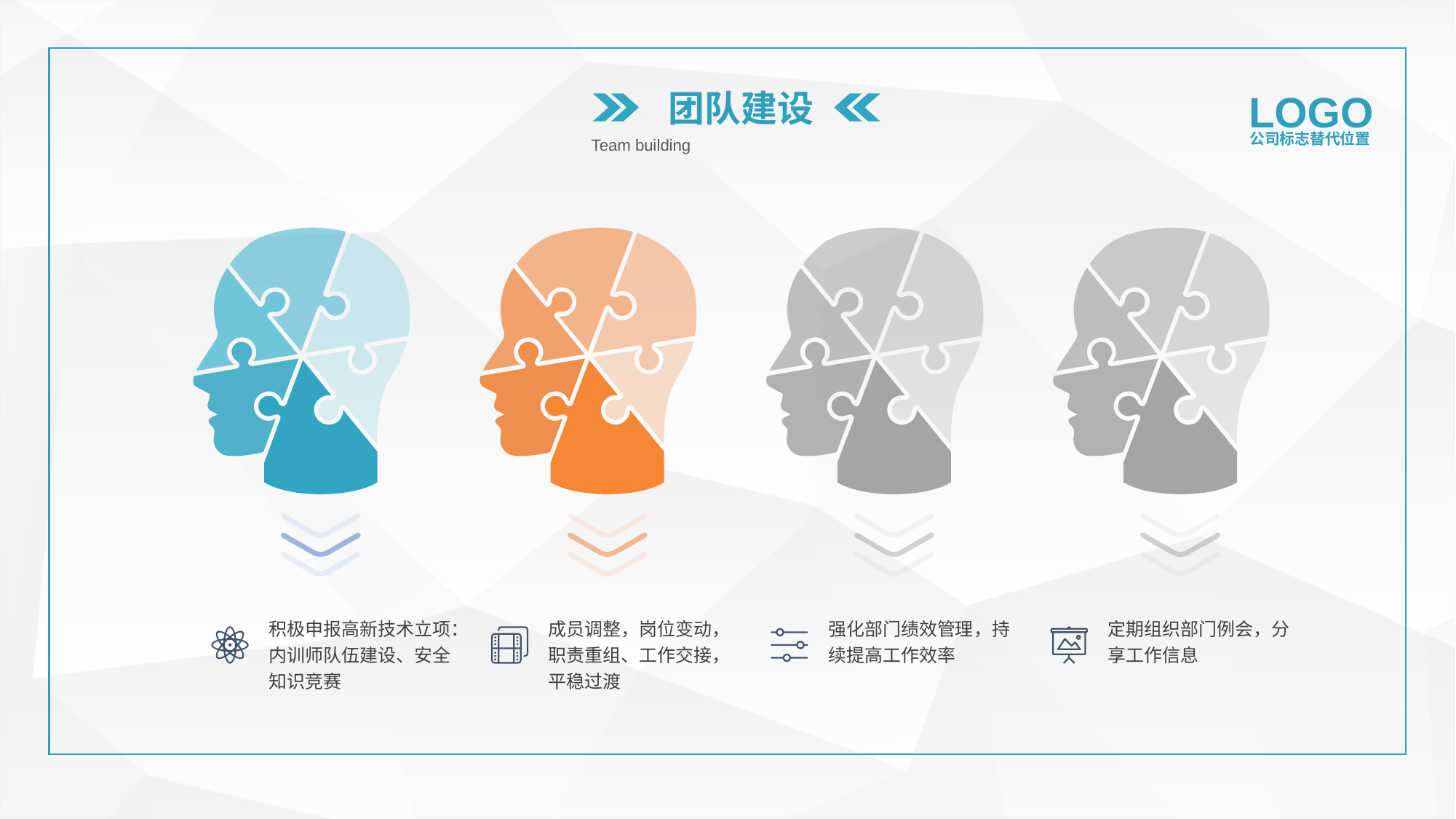

团队建设
LOGO
公司标志替代位置

Team building

积极申报高新技术立项：内训师队伍建设、安全
知识竞赛
成员调整，岗位变动，职责重组、工作交接，平稳过渡
强化部门绩效管理，持续提高工作效率
定期组织部门例会，分享工作信息